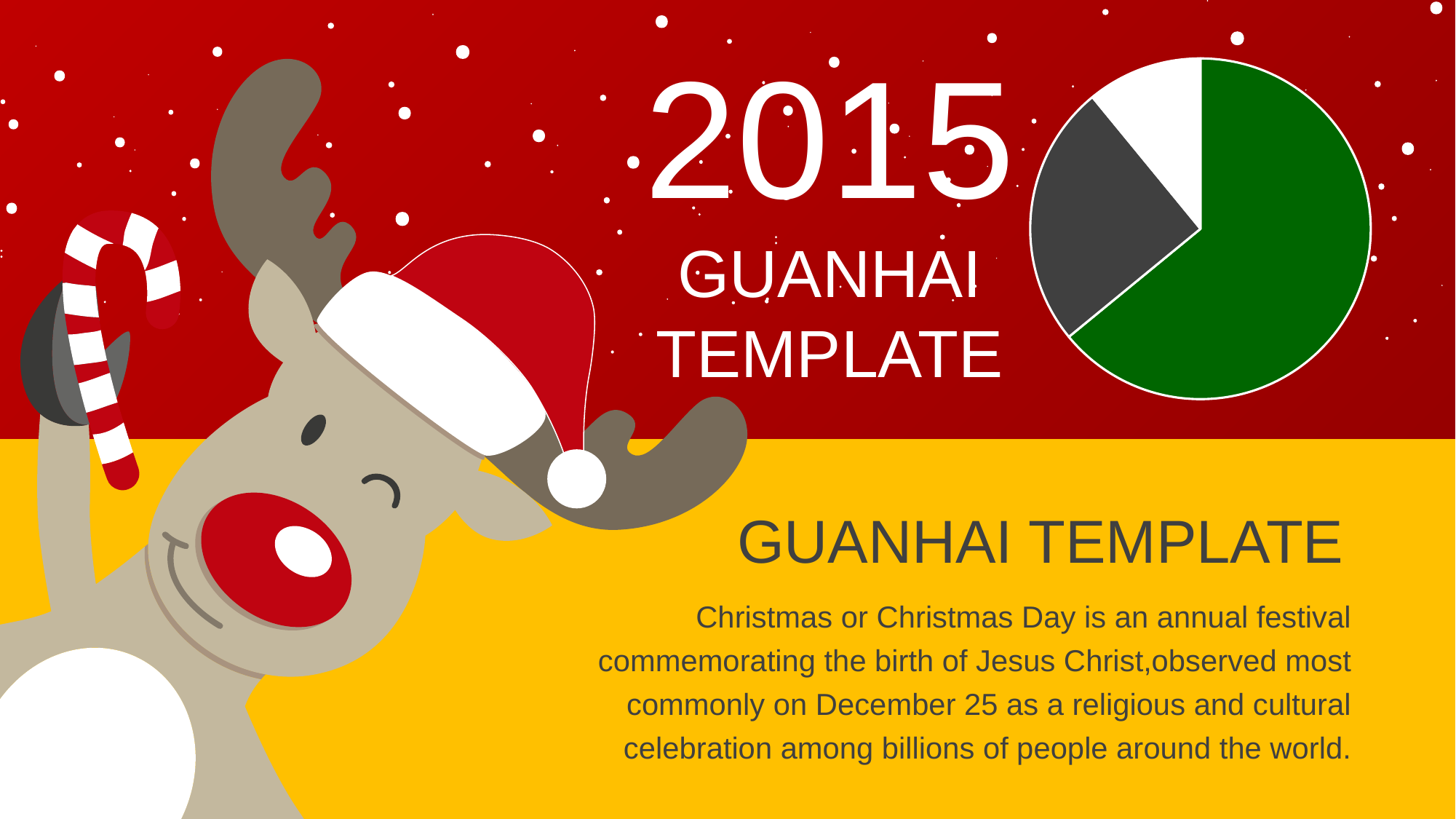

### Chart

| Category | 销售额 |
|---|---|
| 第一季度 | 8.2 |
| 第二季度 | 3.2 |
| 第三季度 | 1.4 |
2015
GUANHAI TEMPLATE

GUANHAI TEMPLATE
Christmas or Christmas Day is an annual festival commemorating the birth of Jesus Christ,observed most commonly on December 25 as a religious and cultural celebration among billions of people around the world.